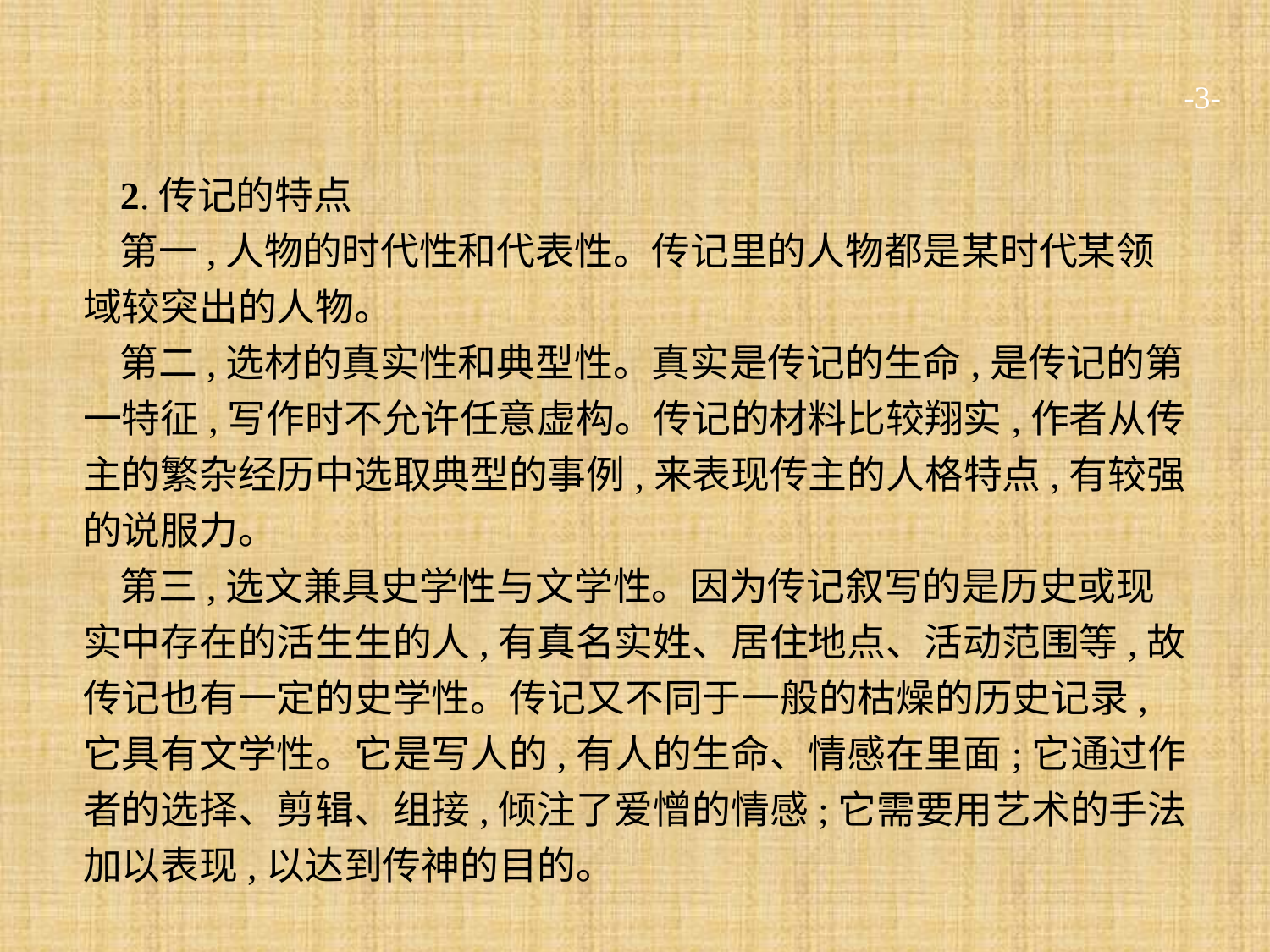

-3-
2.传记的特点
第一,人物的时代性和代表性。传记里的人物都是某时代某领域较突出的人物。
第二,选材的真实性和典型性。真实是传记的生命,是传记的第一特征,写作时不允许任意虚构。传记的材料比较翔实,作者从传主的繁杂经历中选取典型的事例,来表现传主的人格特点,有较强的说服力。
第三,选文兼具史学性与文学性。因为传记叙写的是历史或现实中存在的活生生的人,有真名实姓、居住地点、活动范围等,故传记也有一定的史学性。传记又不同于一般的枯燥的历史记录,它具有文学性。它是写人的,有人的生命、情感在里面;它通过作者的选择、剪辑、组接,倾注了爱憎的情感;它需要用艺术的手法加以表现,以达到传神的目的。